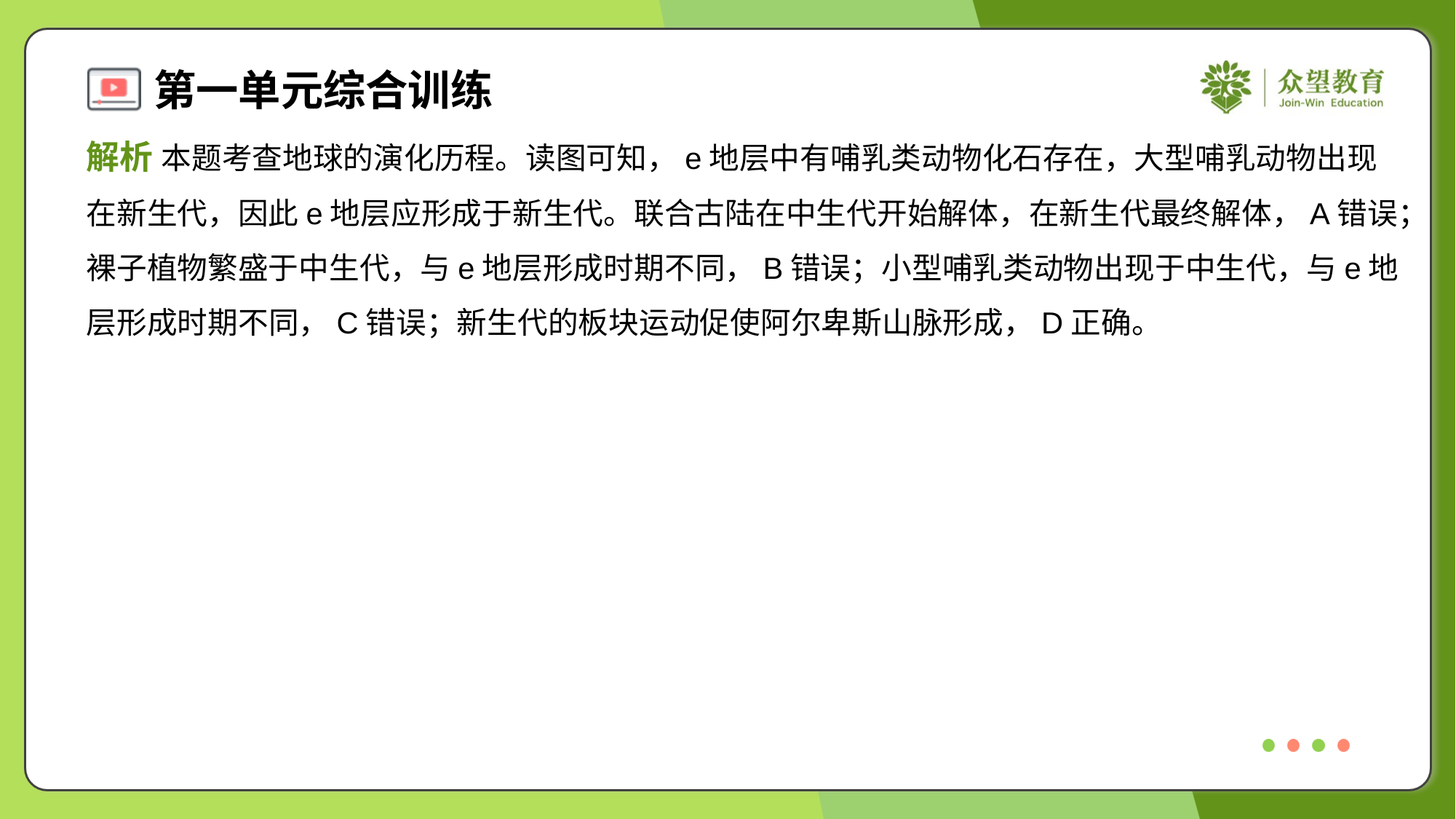

解析 本题考查地球的演化历程。读图可知，e地层中有哺乳类动物化石存在，大型哺乳动物出现
在新生代，因此e地层应形成于新生代。联合古陆在中生代开始解体，在新生代最终解体，A错误；
裸子植物繁盛于中生代，与e地层形成时期不同，B错误；小型哺乳类动物出现于中生代，与e地
层形成时期不同，C错误；新生代的板块运动促使阿尔卑斯山脉形成，D正确。